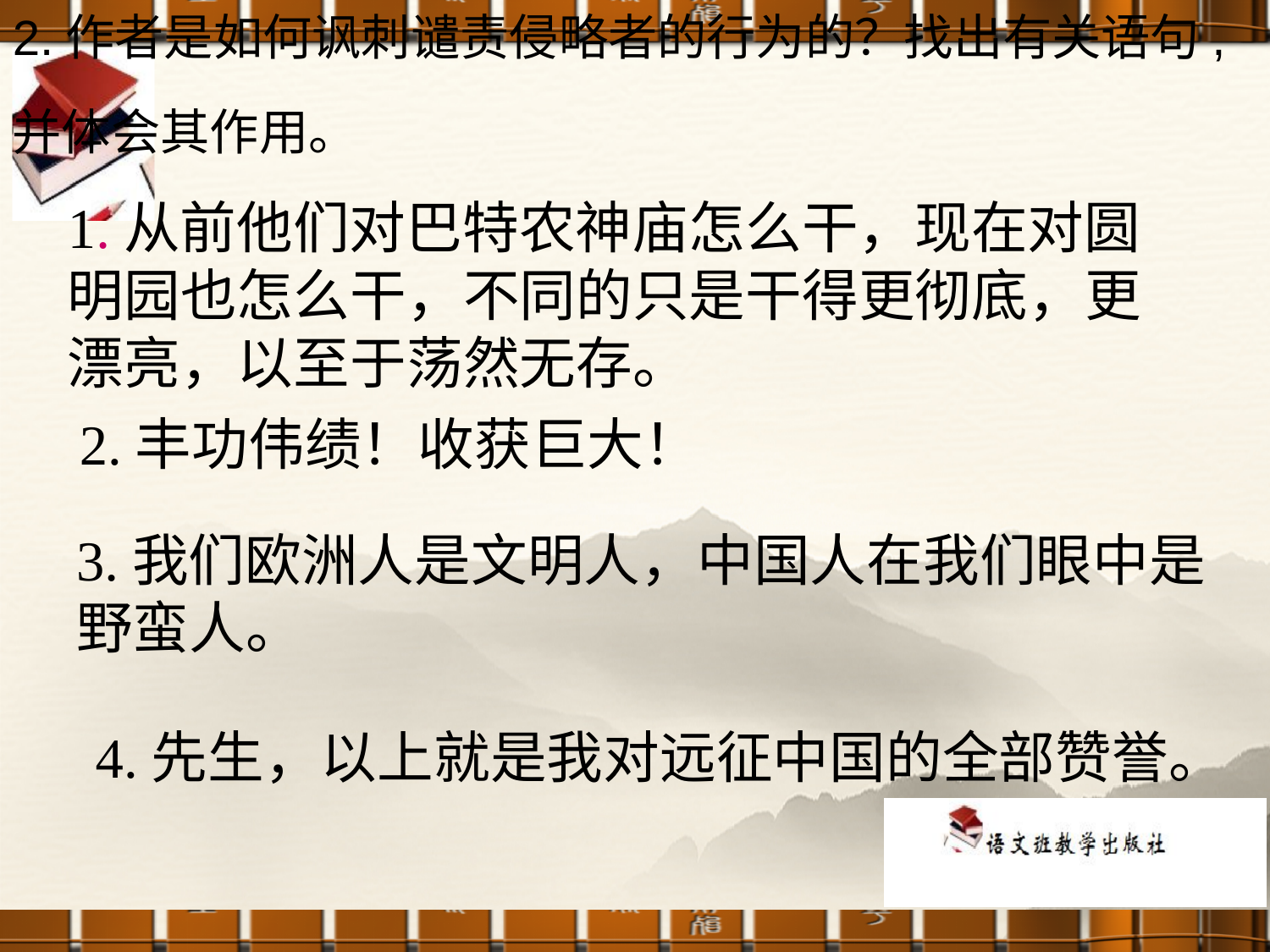

2.作者是如何讽刺谴责侵略者的行为的？找出有关语句,并体会其作用。
1.从前他们对巴特农神庙怎么干，现在对圆明园也怎么干，不同的只是干得更彻底，更漂亮，以至于荡然无存。
2.丰功伟绩！收获巨大！
3.我们欧洲人是文明人，中国人在我们眼中是野蛮人。
4.先生，以上就是我对远征中国的全部赞誉。